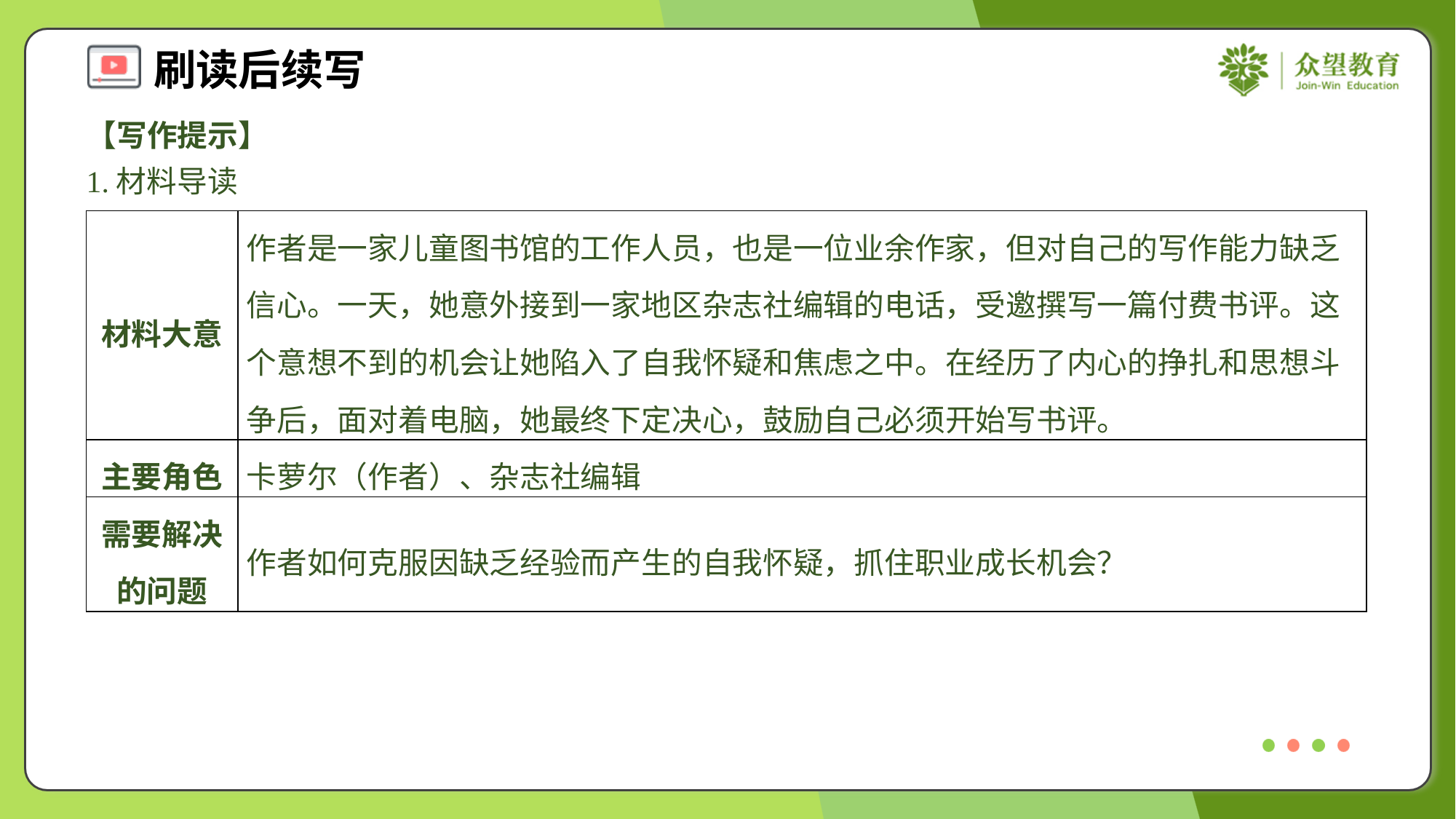

【写作提示】
1.材料导读
| 材料大意 | 作者是一家儿童图书馆的工作人员，也是一位业余作家，但对自己的写作能力缺乏信心。一天，她意外接到一家地区杂志社编辑的电话，受邀撰写一篇付费书评。这个意想不到的机会让她陷入了自我怀疑和焦虑之中。在经历了内心的挣扎和思想斗争后，面对着电脑，她最终下定决心，鼓励自己必须开始写书评。 |
| --- | --- |
| 主要角色 | 卡萝尔（作者）、杂志社编辑 |
| 需要解决的问题 | 作者如何克服因缺乏经验而产生的自我怀疑，抓住职业成长机会？ |